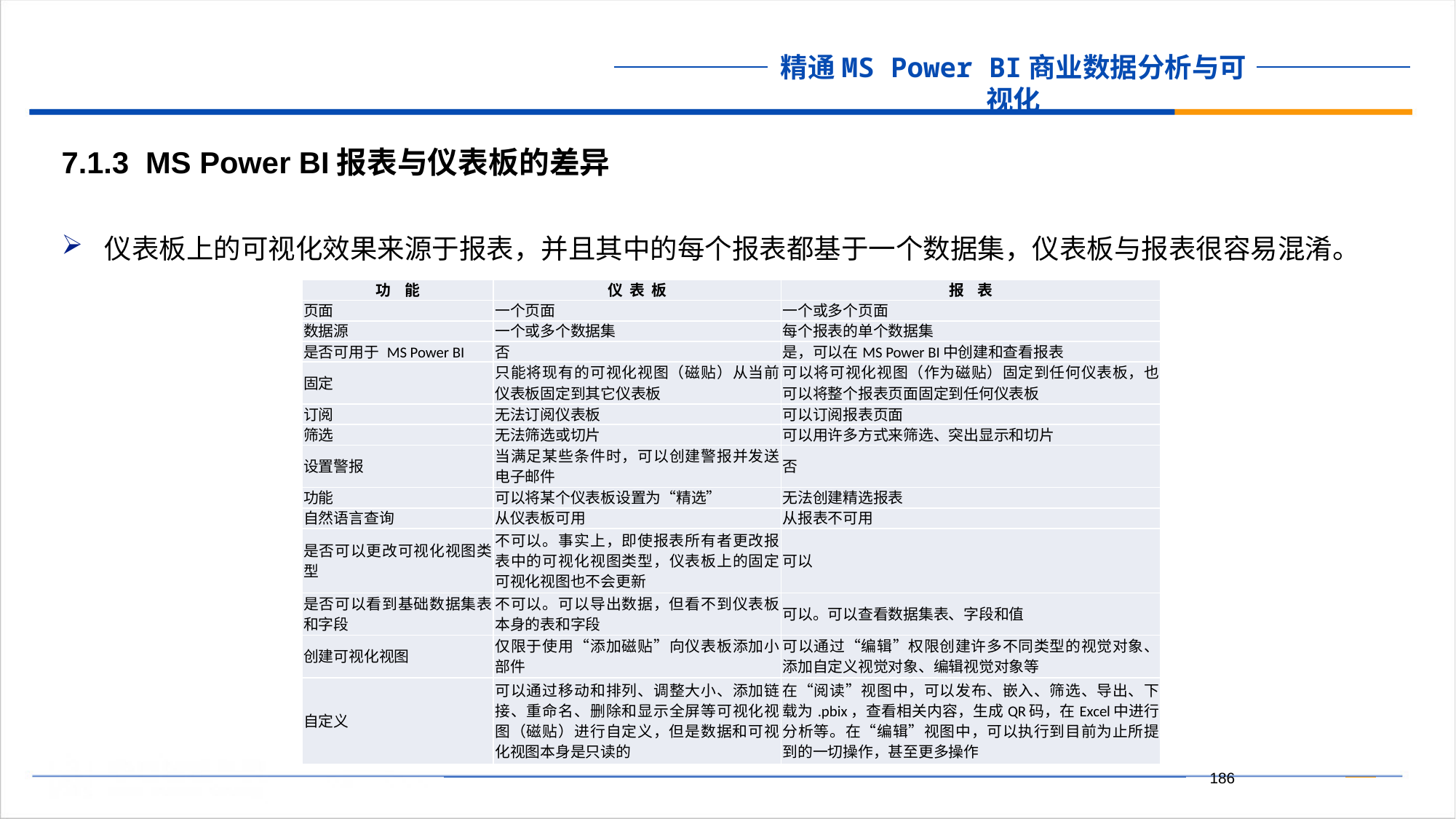

7.1.3  MS Power BI报表与仪表板的差异
仪表板上的可视化效果来源于报表，并且其中的每个报表都基于一个数据集，仪表板与报表很容易混淆。

| 功 能 | 仪 表 板 | 报 表 |
| --- | --- | --- |
| 页面 | 一个页面 | 一个或多个页面 |
| 数据源 | 一个或多个数据集 | 每个报表的单个数据集 |
| 是否可用于 MS Power BI | 否 | 是，可以在MS Power BI中创建和查看报表 |
| 固定 | 只能将现有的可视化视图（磁贴）从当前仪表板固定到其它仪表板 | 可以将可视化视图（作为磁贴）固定到任何仪表板，也可以将整个报表页面固定到任何仪表板 |
| 订阅 | 无法订阅仪表板 | 可以订阅报表页面 |
| 筛选 | 无法筛选或切片 | 可以用许多方式来筛选、突出显示和切片 |
| 设置警报 | 当满足某些条件时，可以创建警报并发送电子邮件 | 否 |
| 功能 | 可以将某个仪表板设置为“精选” | 无法创建精选报表 |
| 自然语言查询 | 从仪表板可用 | 从报表不可用 |
| 是否可以更改可视化视图类型 | 不可以。事实上，即使报表所有者更改报表中的可视化视图类型，仪表板上的固定可视化视图也不会更新 | 可以 |
| 是否可以看到基础数据集表和字段 | 不可以。可以导出数据，但看不到仪表板本身的表和字段 | 可以。可以查看数据集表、字段和值 |
| 创建可视化视图 | 仅限于使用“添加磁贴”向仪表板添加小部件 | 可以通过“编辑”权限创建许多不同类型的视觉对象、添加自定义视觉对象、编辑视觉对象等 |
| 自定义 | 可以通过移动和排列、调整大小、添加链接、重命名、删除和显示全屏等可视化视图（磁贴）进行自定义，但是数据和可视化视图本身是只读的 | 在“阅读”视图中，可以发布、嵌入、筛选、导出、下载为.pbix，查看相关内容，生成QR码，在Excel中进行分析等。在“编辑”视图中，可以执行到目前为止所提到的一切操作，甚至更多操作 |